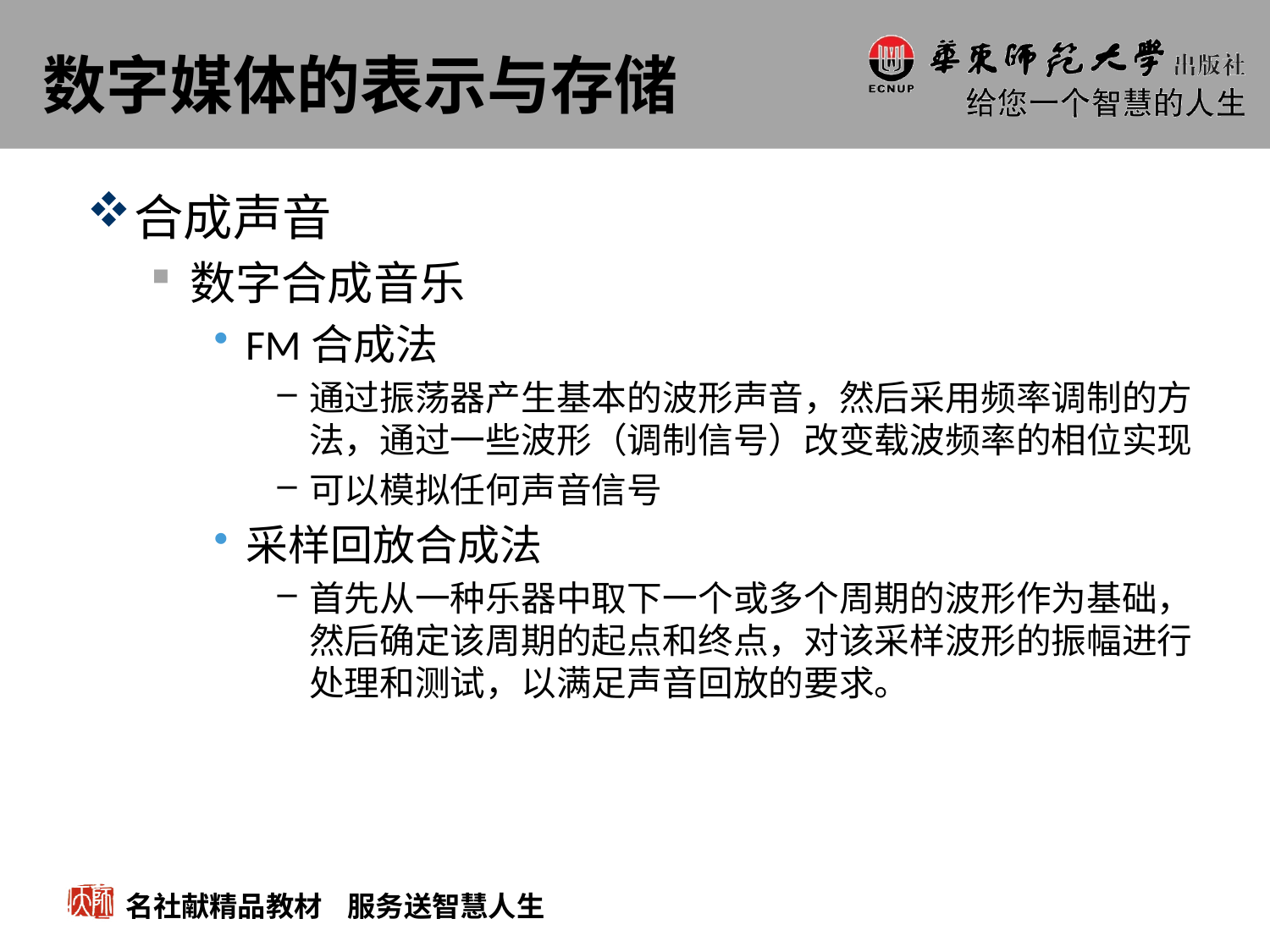

# 数字媒体的表示与存储
合成声音
数字合成音乐
FM合成法
通过振荡器产生基本的波形声音，然后采用频率调制的方法，通过一些波形（调制信号）改变载波频率的相位实现
可以模拟任何声音信号
采样回放合成法
首先从一种乐器中取下一个或多个周期的波形作为基础，然后确定该周期的起点和终点，对该采样波形的振幅进行处理和测试，以满足声音回放的要求。